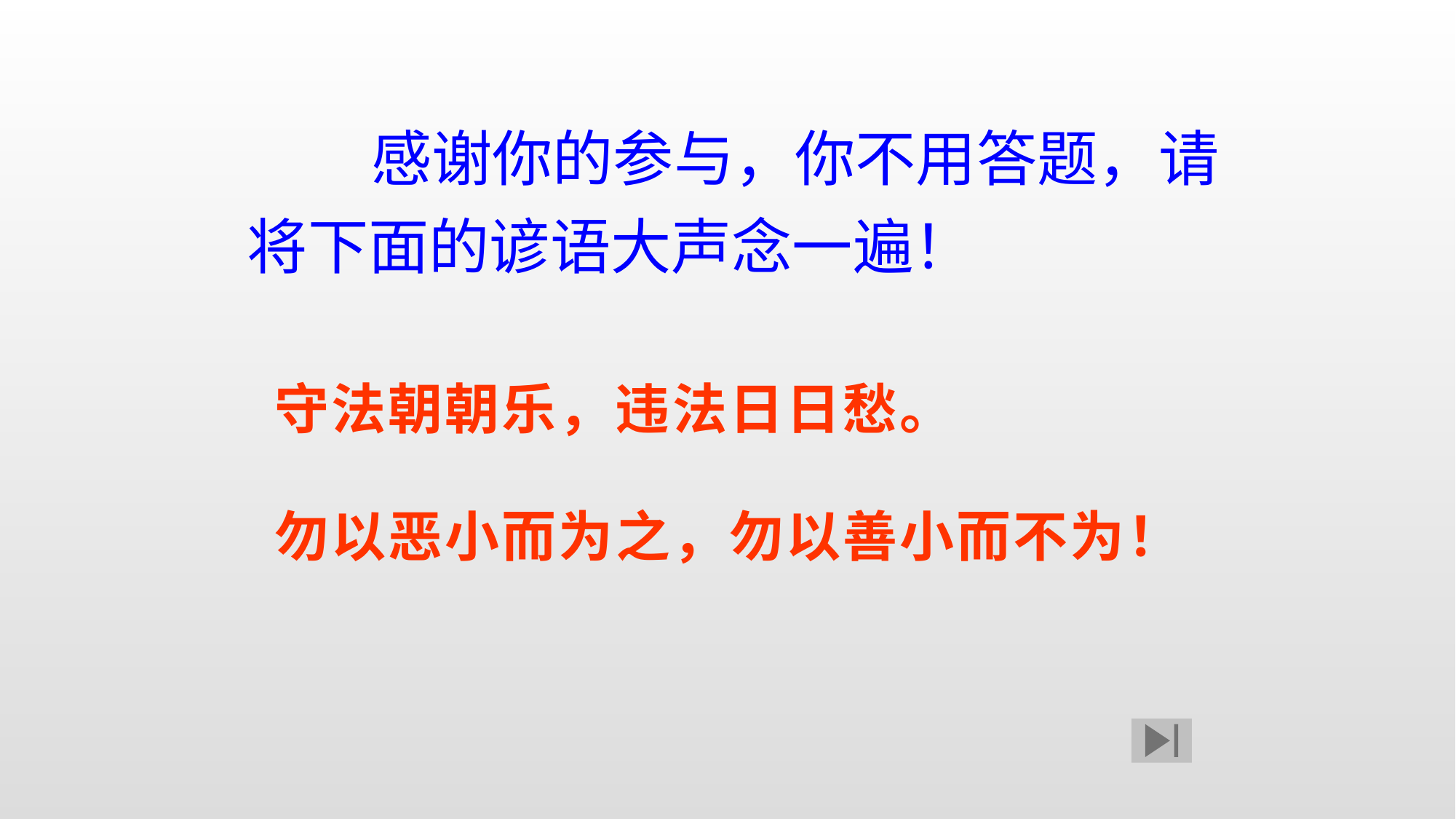

# 感谢你的参与，你不用答题，请将下面的谚语大声念一遍！
守法朝朝乐，违法日日愁。
勿以恶小而为之，勿以善小而不为！